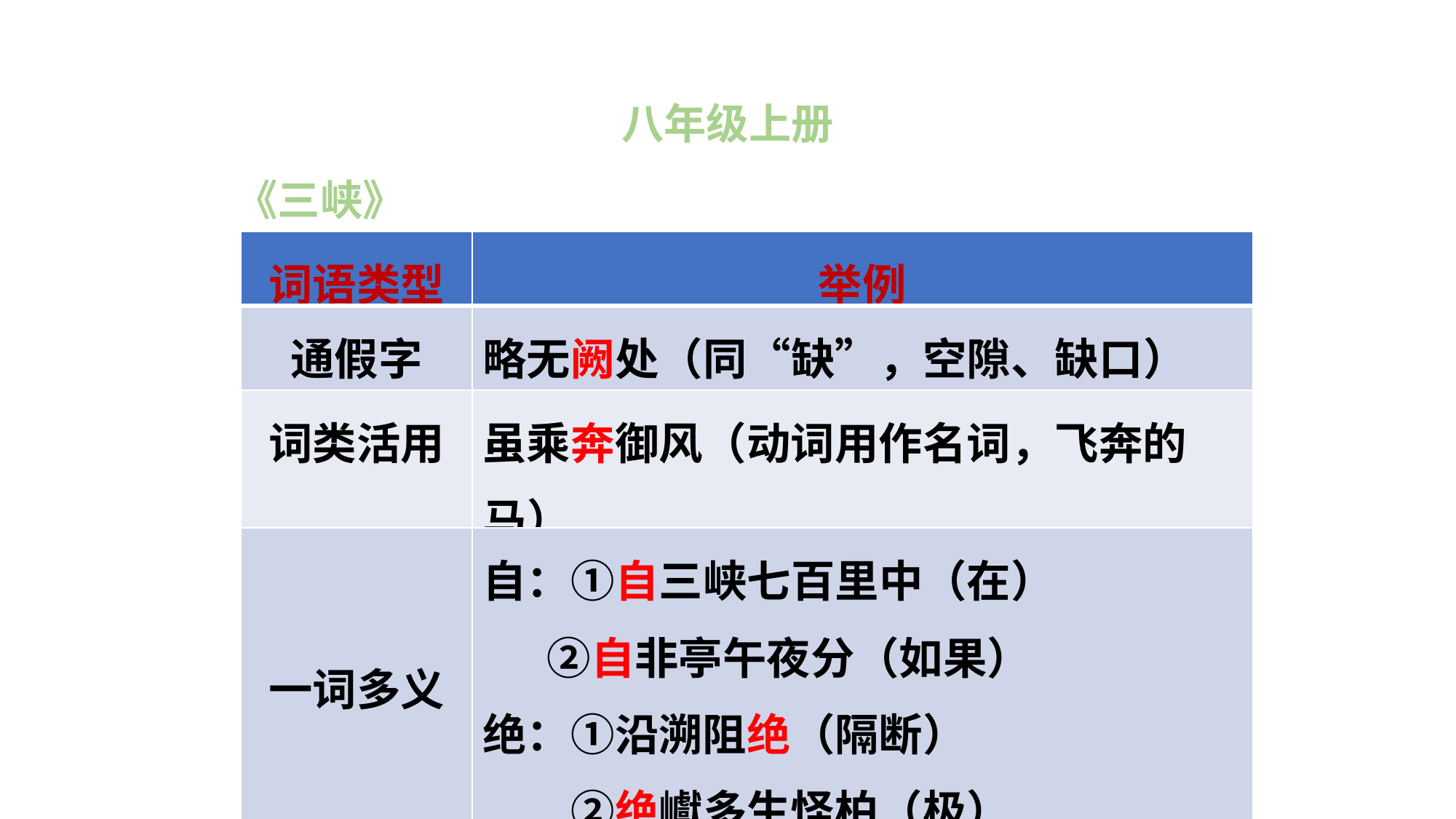

八年级上册
《三峡》
| 词语类型 | 举例 |
| --- | --- |
| 通假字 | 略无阙处（同“缺”，空隙、缺口） |
| 词类活用 | 虽乘奔御风（动词用作名词，飞奔的马） |
| 一词多义 | 自：①自三峡七百里中（在） 　 ②自非亭午夜分（如果） 绝：①沿溯阻绝（隔断）　 　　②绝巘多生怪柏（极） ③哀转久绝（停止，消失） |